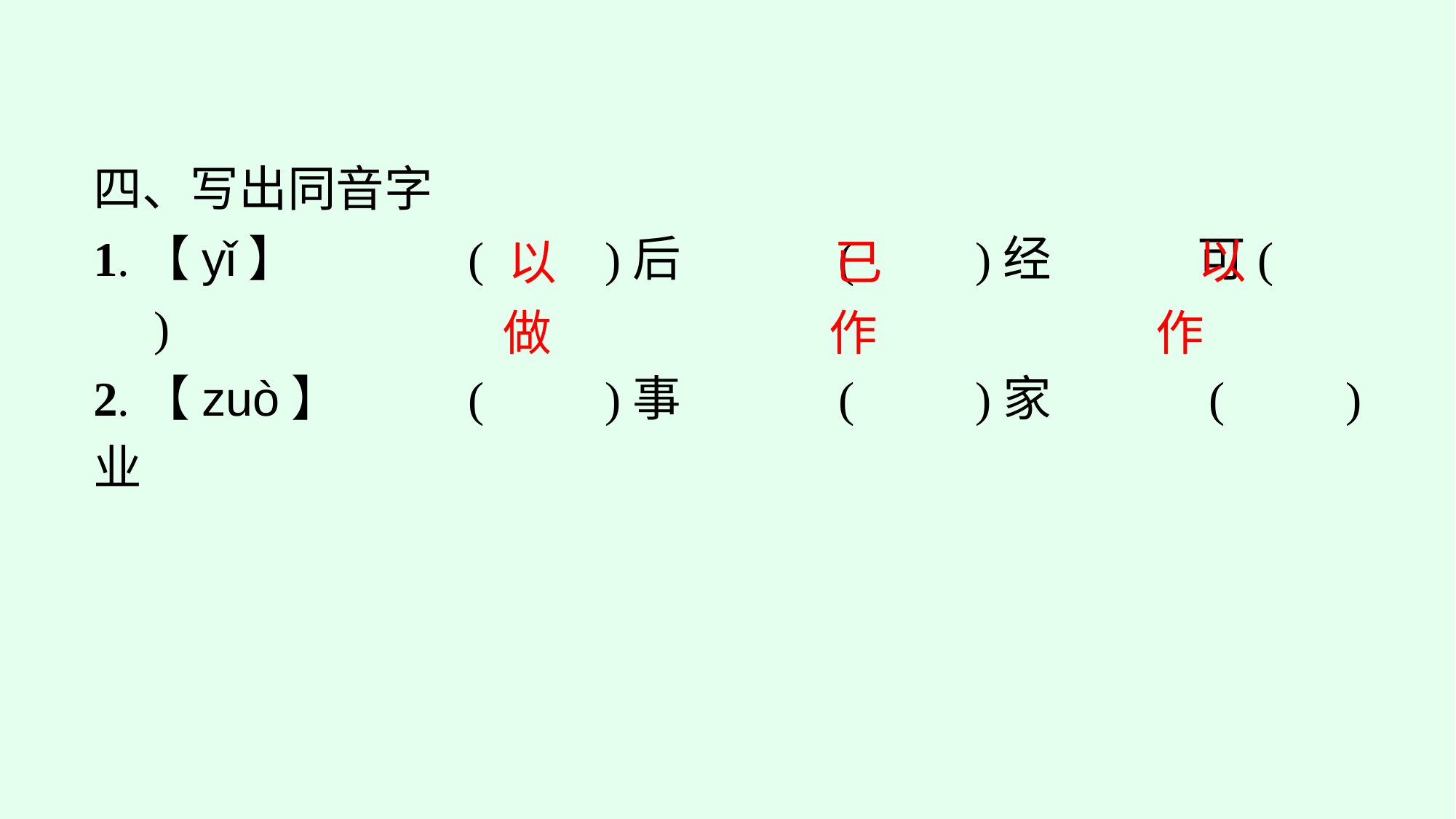

四、写出同音字
1.【yǐ】　　　	(　　)后　　　(　　)经　　　可(　　)
2.【zuò】		(　　)事　　　(　　)家　　　(　　)业
以
已
以
作
作
做